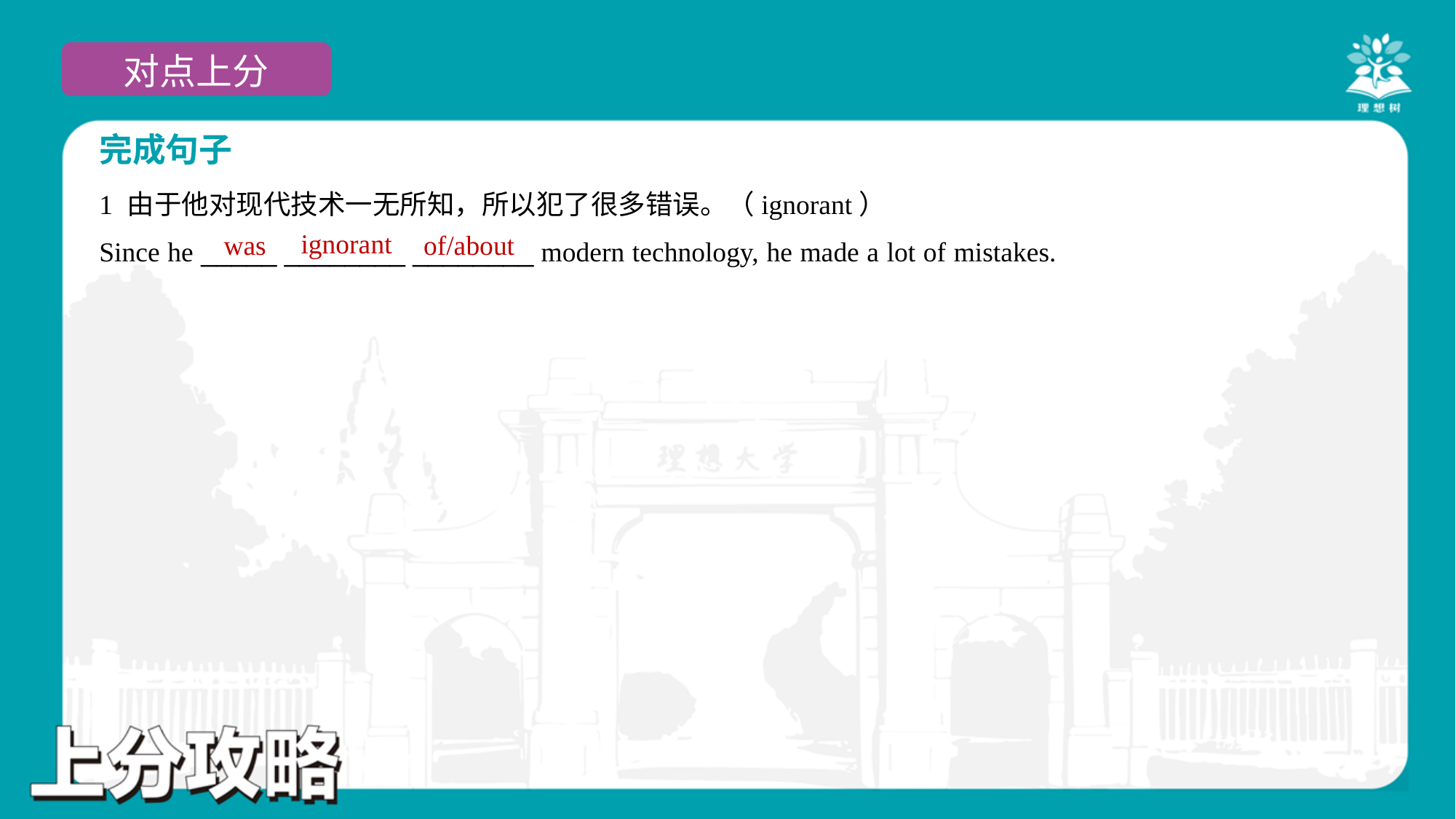

完成句子
1 由于他对现代技术一无所知，所以犯了很多错误。（ignorant）
Since he _____ ________ ________ modern technology, he made a lot of mistakes.
ignorant
was
of/about